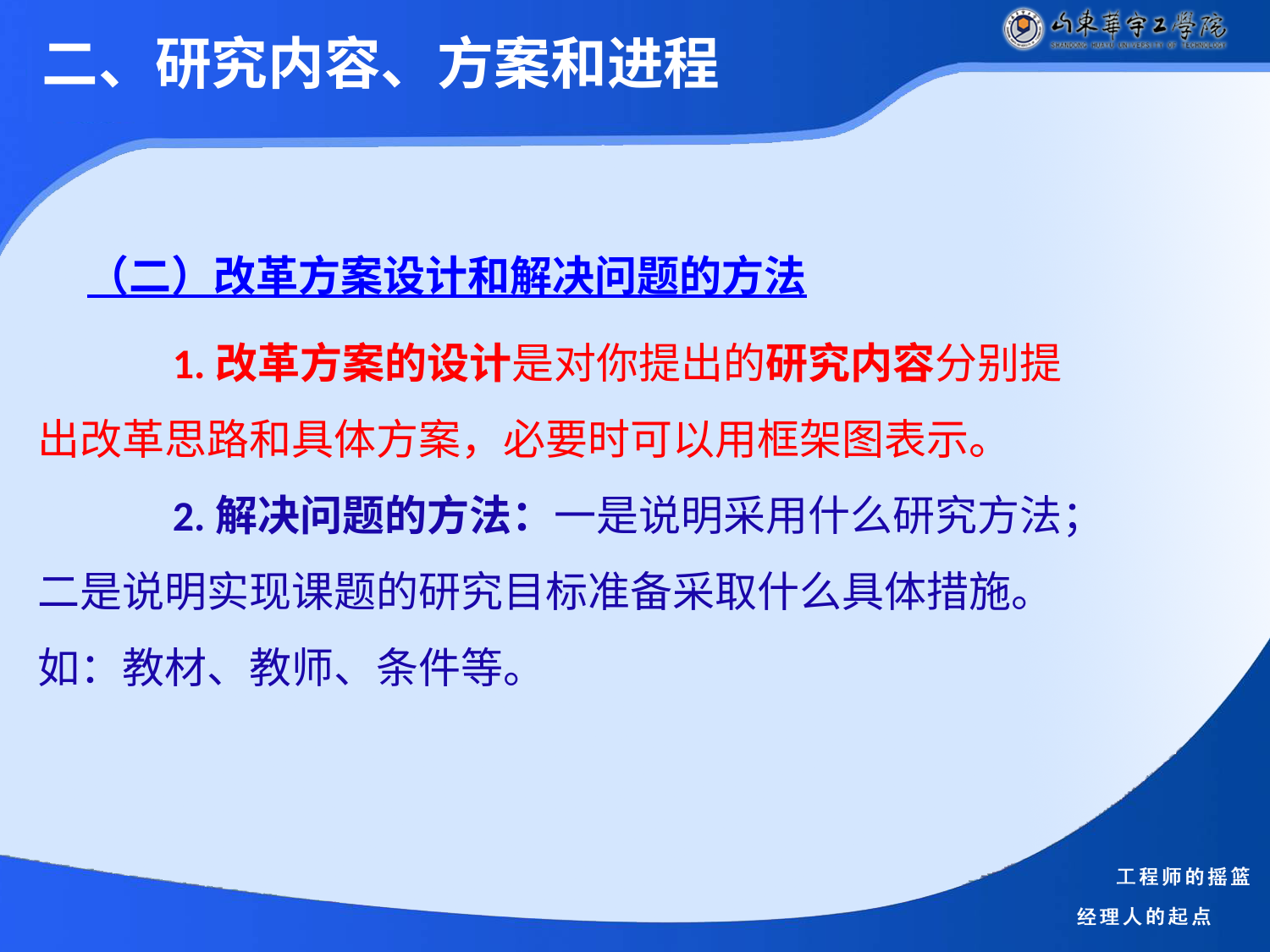

二、研究内容、方案和进程

（二）改革方案设计和解决问题的方法
         1.改革方案的设计是对你提出的研究内容分别提出改革思路和具体方案，必要时可以用框架图表示。
         2.解决问题的方法：一是说明采用什么研究方法；二是说明实现课题的研究目标准备采取什么具体措施。如：教材、教师、条件等。